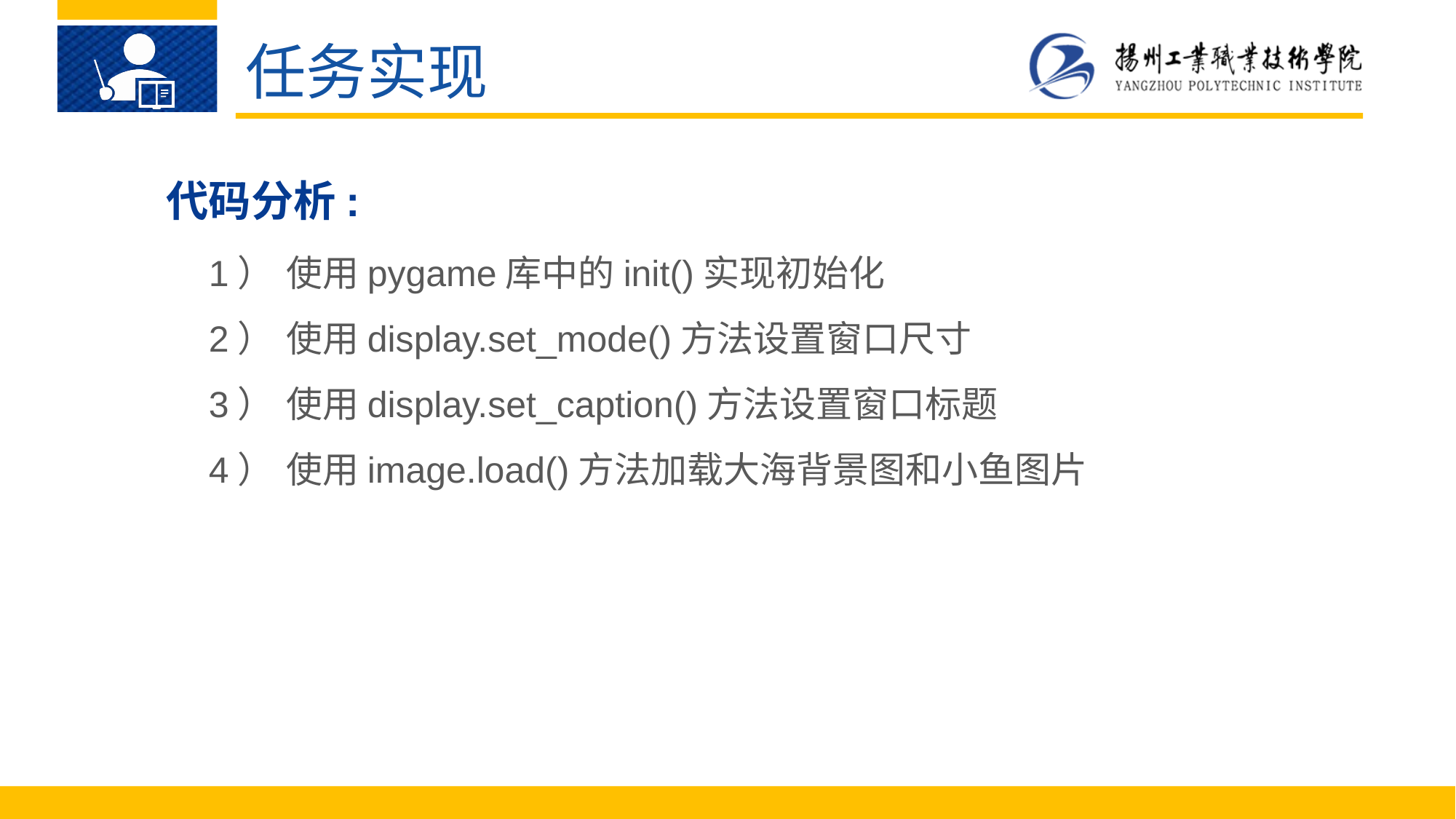

任务实现
代码分析:
1）	使用pygame库中的init()实现初始化
2）	使用display.set_mode()方法设置窗口尺寸
3）	使用display.set_caption()方法设置窗口标题
4）	使用image.load()方法加载大海背景图和小鱼图片